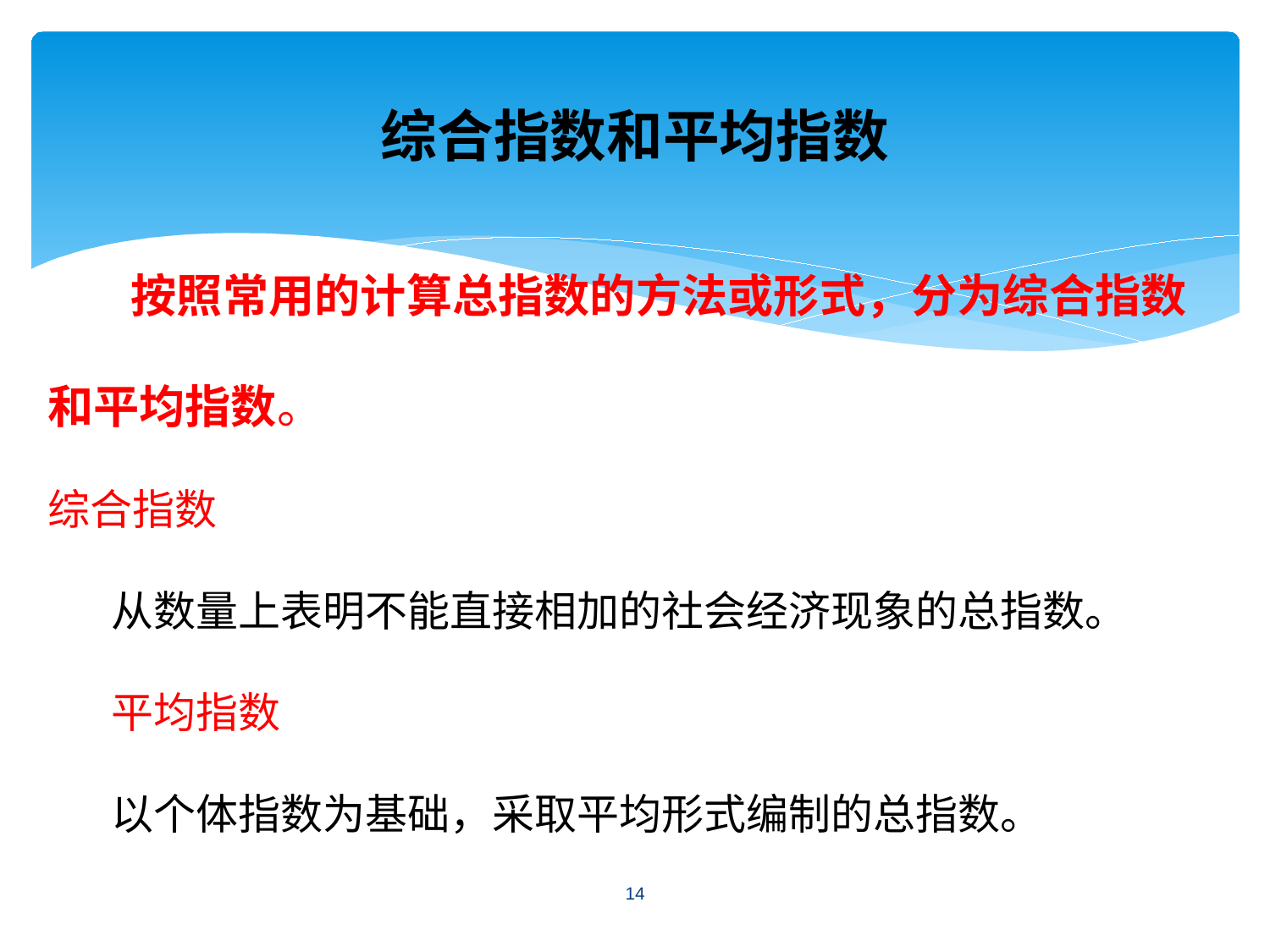

# 综合指数和平均指数
       按照常用的计算总指数的方法或形式，分为综合指数和平均指数。
综合指数
从数量上表明不能直接相加的社会经济现象的总指数。
平均指数
以个体指数为基础，采取平均形式编制的总指数。
14